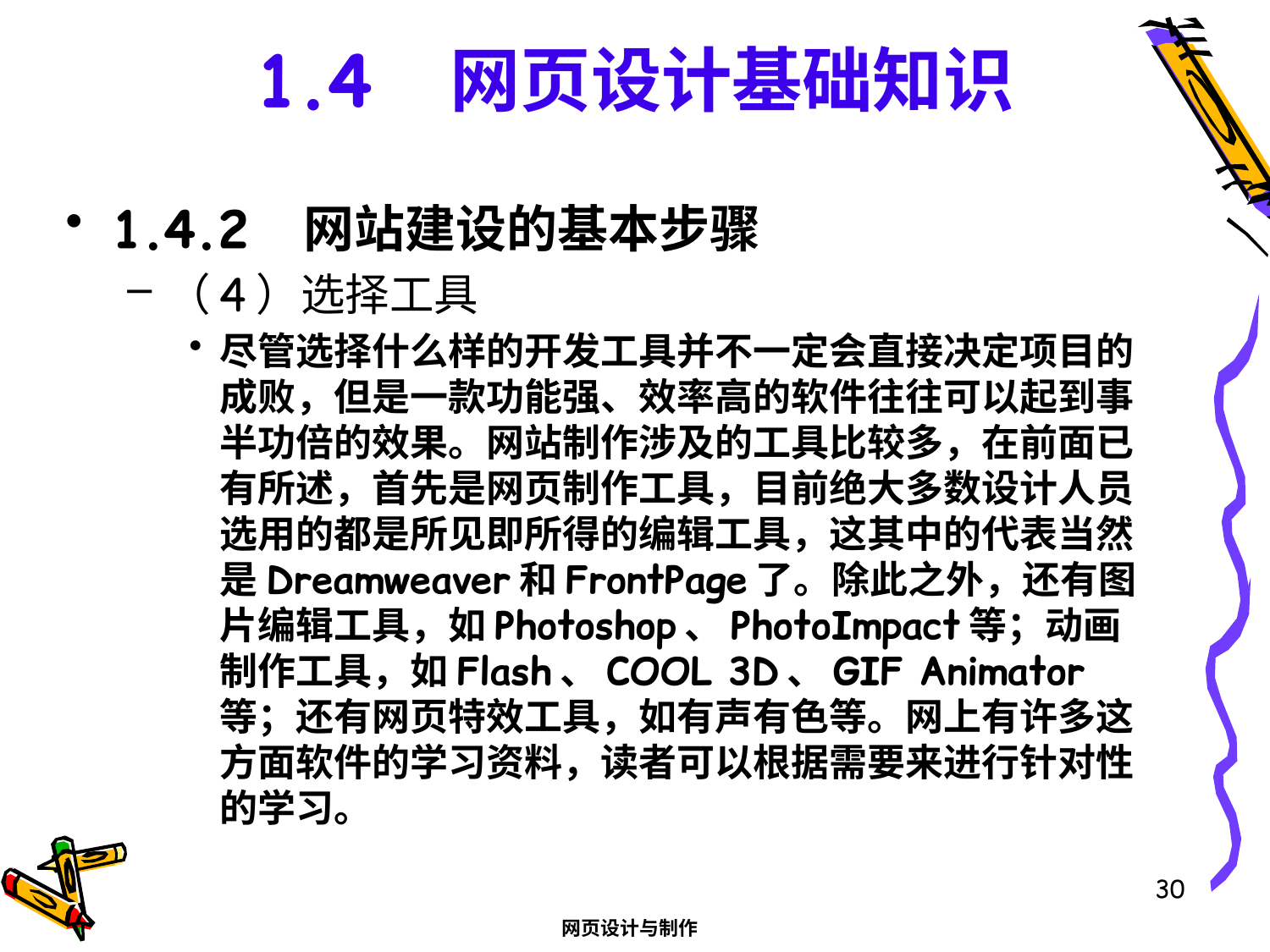

# 1.4  网页设计基础知识
1.4.2  网站建设的基本步骤
（4）选择工具
尽管选择什么样的开发工具并不一定会直接决定项目的成败，但是一款功能强、效率高的软件往往可以起到事半功倍的效果。网站制作涉及的工具比较多，在前面已有所述，首先是网页制作工具，目前绝大多数设计人员选用的都是所见即所得的编辑工具，这其中的代表当然是Dreamweaver和FrontPage了。除此之外，还有图片编辑工具，如Photoshop、PhotoImpact等；动画制作工具，如Flash、COOL 3D、GIF Animator等；还有网页特效工具，如有声有色等。网上有许多这方面软件的学习资料，读者可以根据需要来进行针对性的学习。

30
网页设计与制作